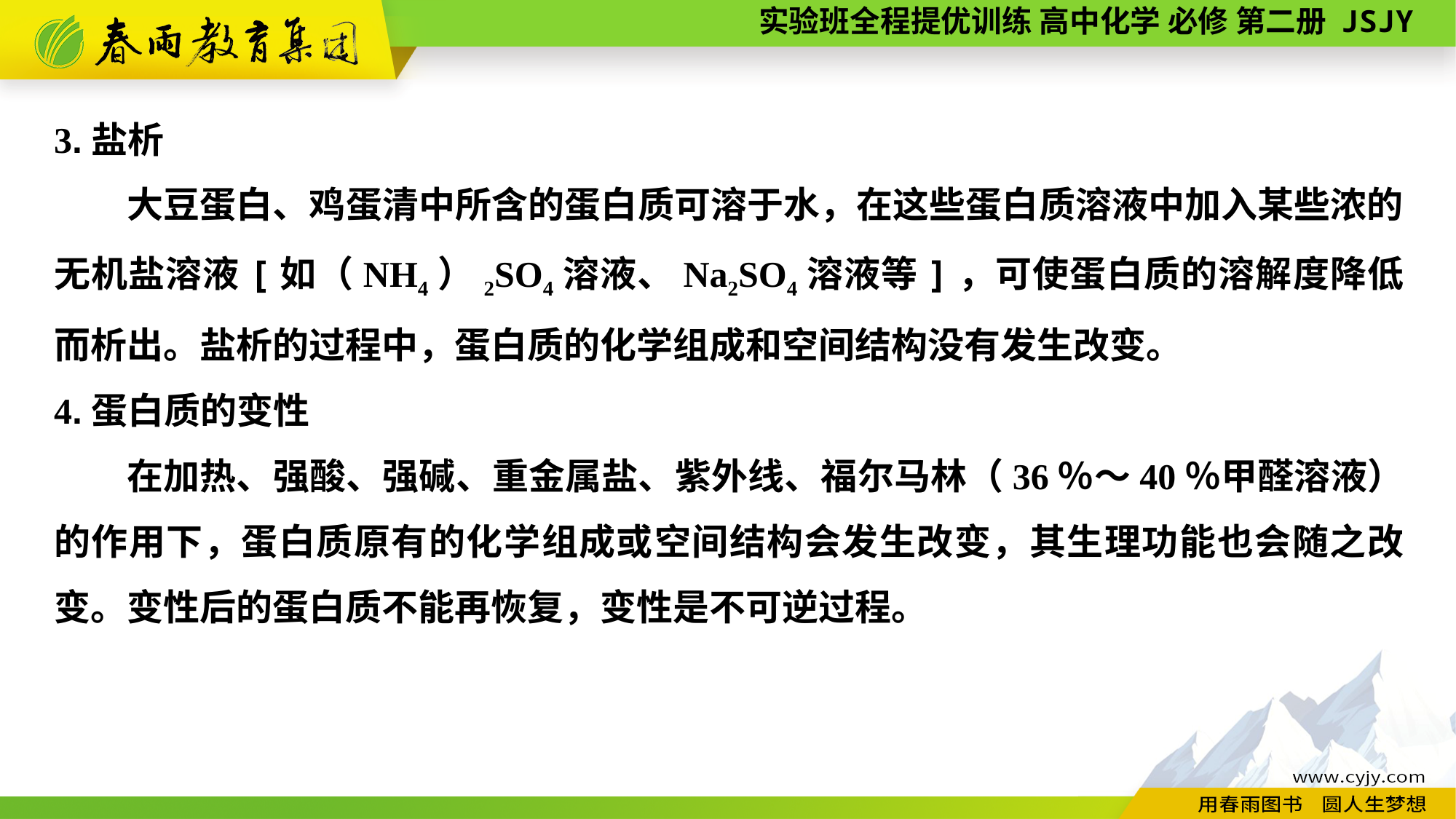

3.盐析
大豆蛋白、鸡蛋清中所含的蛋白质可溶于水，在这些蛋白质溶液中加入某些浓的无机盐溶液[如（NH4）2SO4溶液、Na2SO4溶液等]，可使蛋白质的溶解度降低而析出。盐析的过程中，蛋白质的化学组成和空间结构没有发生改变。
4.蛋白质的变性
在加热、强酸、强碱、重金属盐、紫外线、福尔马林（36％～40％甲醛溶液）的作用下，蛋白质原有的化学组成或空间结构会发生改变，其生理功能也会随之改变。变性后的蛋白质不能再恢复，变性是不可逆过程。